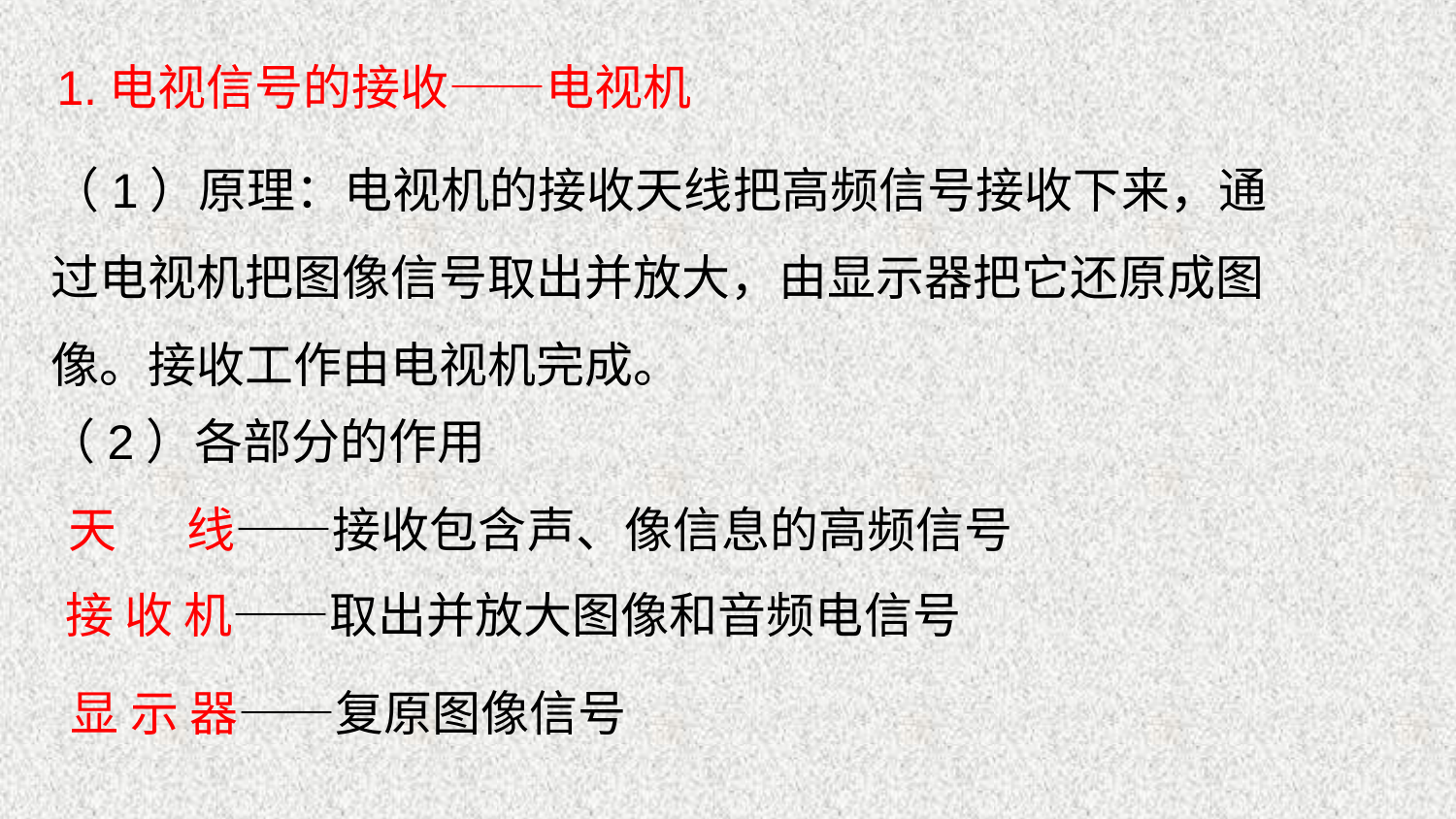

1.电视信号的接收——电视机
（1）原理：电视机的接收天线把高频信号接收下来，通过电视机把图像信号取出并放大，由显示器把它还原成图像。接收工作由电视机完成。
（2）各部分的作用
天  　线——接收包含声、像信息的高频信号
接 收 机——取出并放大图像和音频电信号
显 示 器——复原图像信号